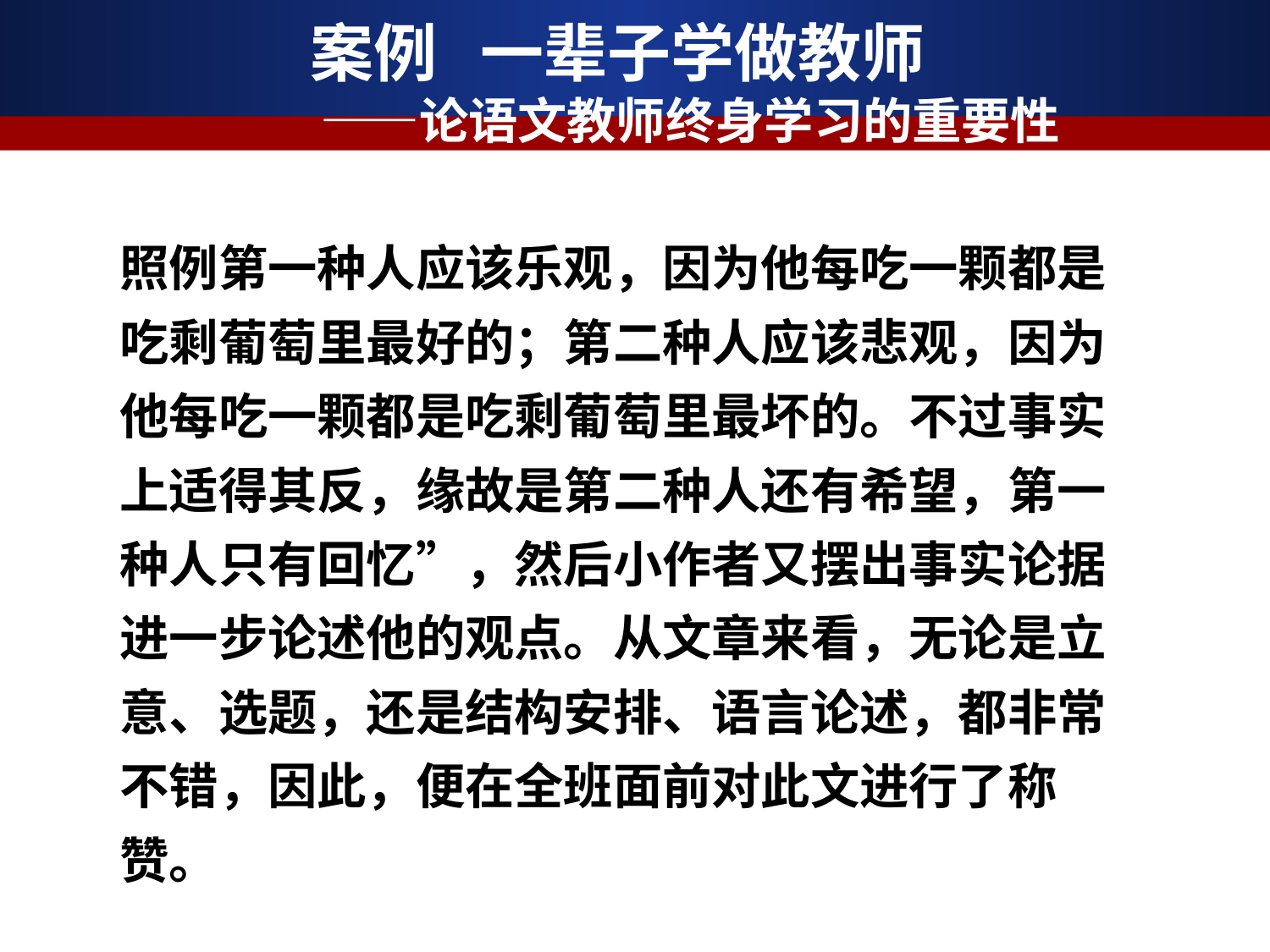

# 案例   一辈子学做教师 ——论语文教师终身学习的重要性
照例第一种人应该乐观，因为他每吃一颗都是吃剩葡萄里最好的；第二种人应该悲观，因为他每吃一颗都是吃剩葡萄里最坏的。不过事实上适得其反，缘故是第二种人还有希望，第一种人只有回忆”，然后小作者又摆出事实论据进一步论述他的观点。从文章来看，无论是立意、选题，还是结构安排、语言论述，都非常不错，因此，便在全班面前对此文进行了称赞。